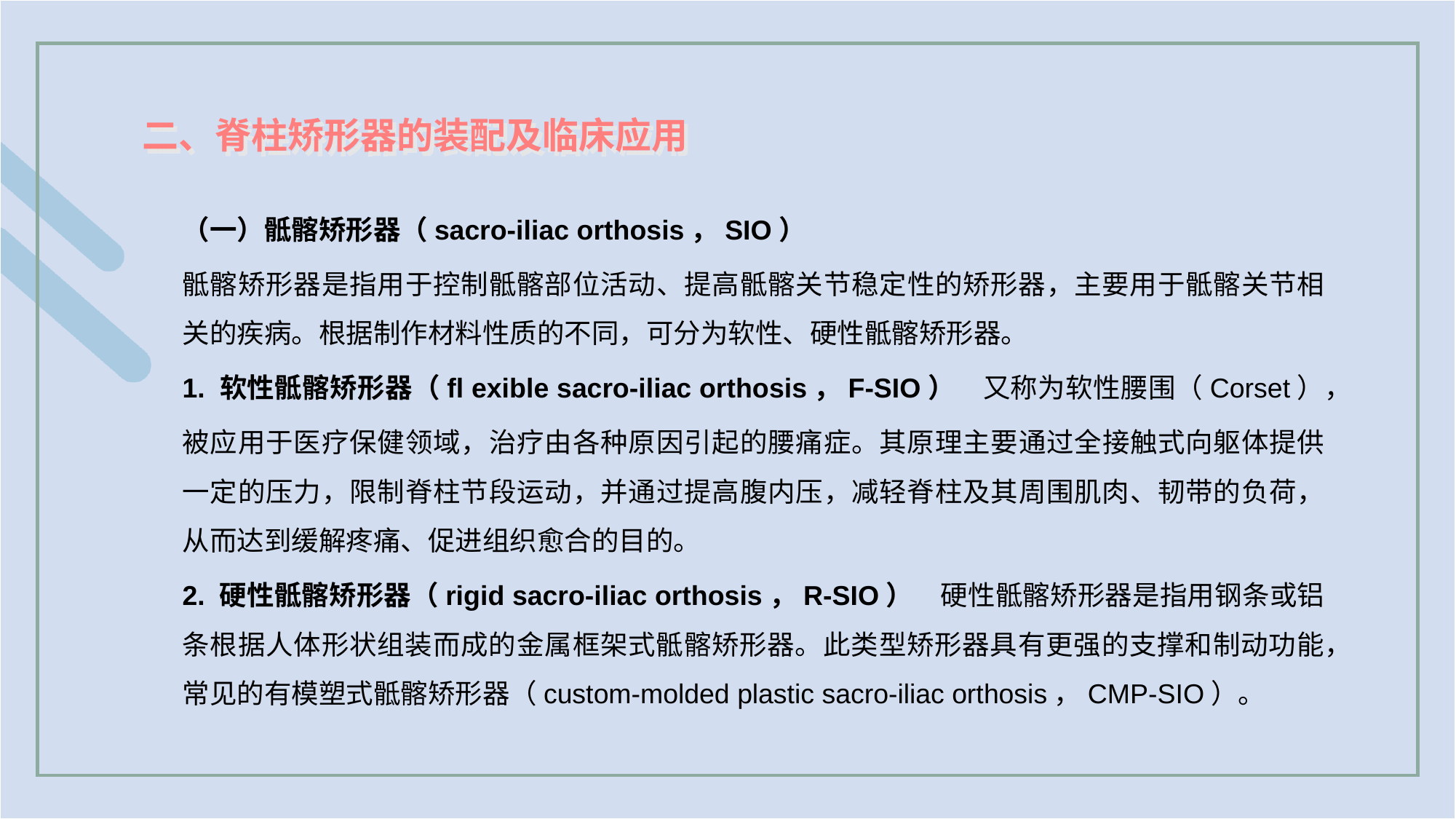

二、脊柱矫形器的装配及临床应用
（一）骶髂矫形器（sacro-iliac orthosis，SIO）
骶髂矫形器是指用于控制骶髂部位活动、提高骶髂关节稳定性的矫形器，主要用于骶髂关节相关的疾病。根据制作材料性质的不同，可分为软性、硬性骶髂矫形器。
1. 软性骶髂矫形器（fl exible sacro-iliac orthosis，F-SIO）　又称为软性腰围（Corset），
被应用于医疗保健领域，治疗由各种原因引起的腰痛症。其原理主要通过全接触式向躯体提供一定的压力，限制脊柱节段运动，并通过提高腹内压，减轻脊柱及其周围肌肉、韧带的负荷，从而达到缓解疼痛、促进组织愈合的目的。
2. 硬性骶髂矫形器（rigid sacro-iliac orthosis，R-SIO）　硬性骶髂矫形器是指用钢条或铝条根据人体形状组装而成的金属框架式骶髂矫形器。此类型矫形器具有更强的支撑和制动功能，常见的有模塑式骶髂矫形器（custom-molded plastic sacro-iliac orthosis，CMP-SIO）。